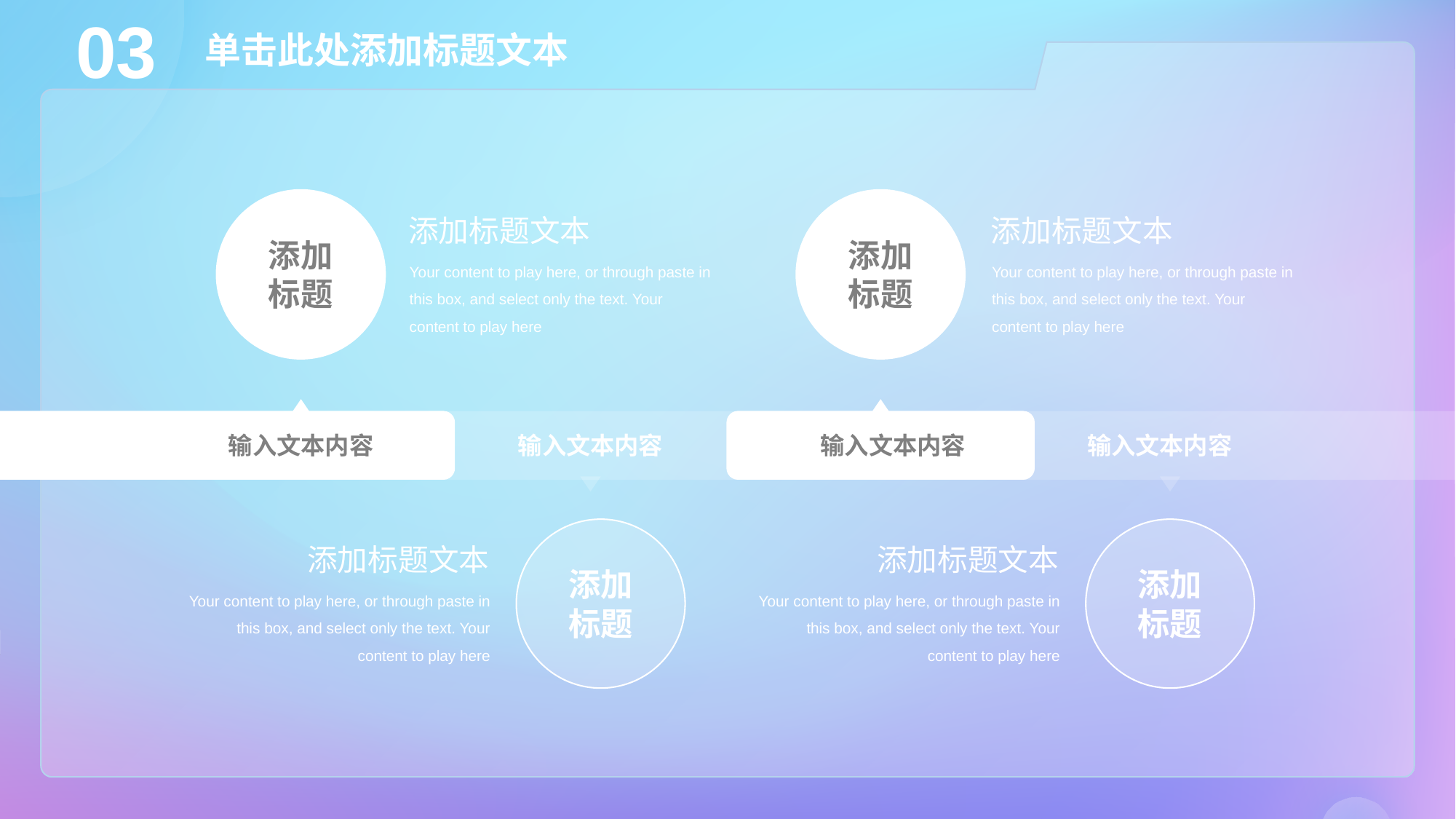

03
单击此处添加标题文本

添加标题文本
Your content to play here, or through paste in this box, and select only the text. Your content to play here
添加标题文本
Your content to play here, or through paste in this box, and select only the text. Your content to play here
添加标题
添加标题

输入文本内容
输入文本内容
输入文本内容
输入文本内容

添加标题文本
Your content to play here, or through paste in this box, and select only the text. Your content to play here
添加标题文本
Your content to play here, or through paste in this box, and select only the text. Your content to play here
添加标题
添加标题